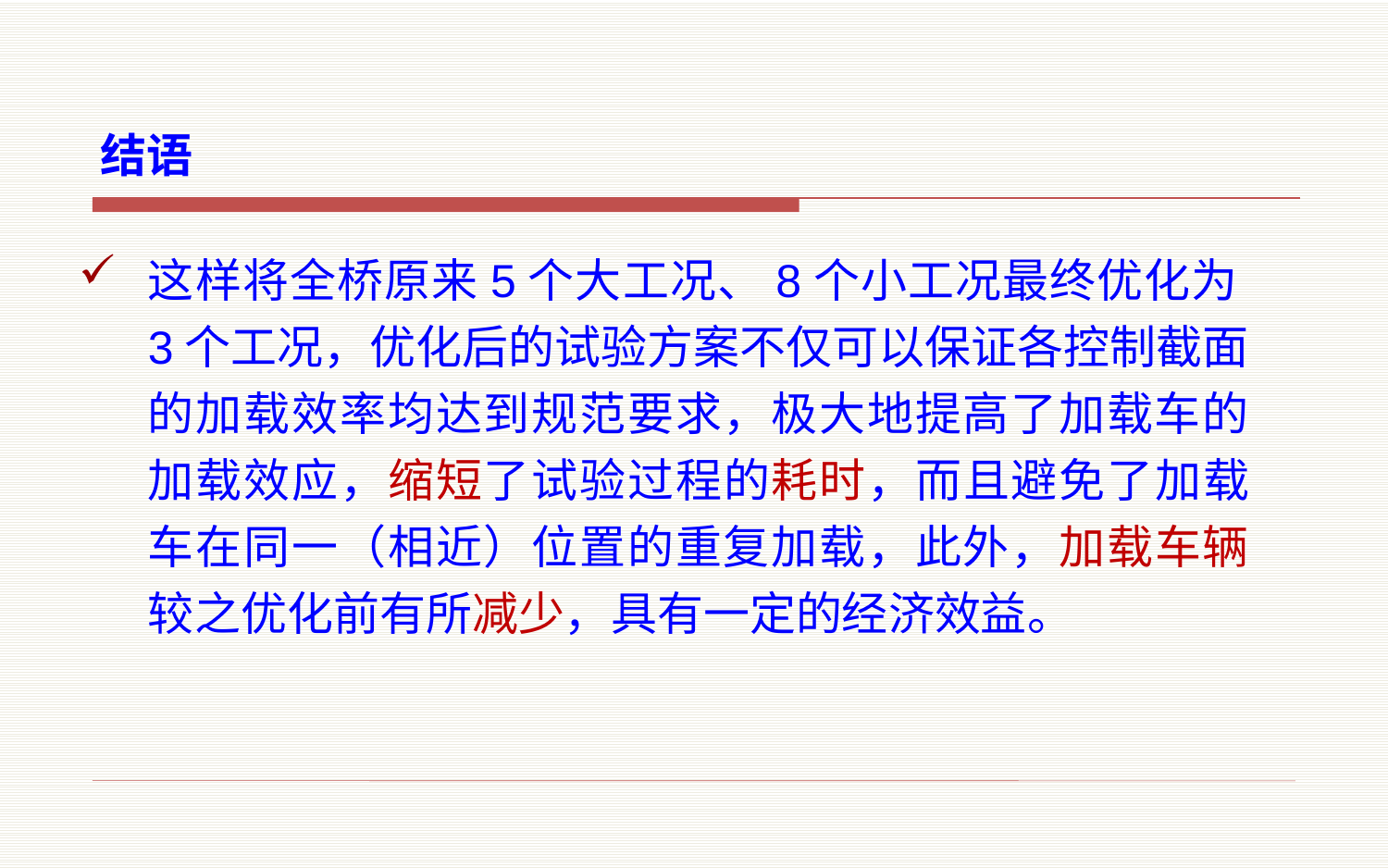

结语
这样将全桥原来5个大工况、8个小工况最终优化为3个工况，优化后的试验方案不仅可以保证各控制截面的加载效率均达到规范要求，极大地提高了加载车的加载效应，缩短了试验过程的耗时，而且避免了加载车在同一（相近）位置的重复加载，此外，加载车辆较之优化前有所减少，具有一定的经济效益。